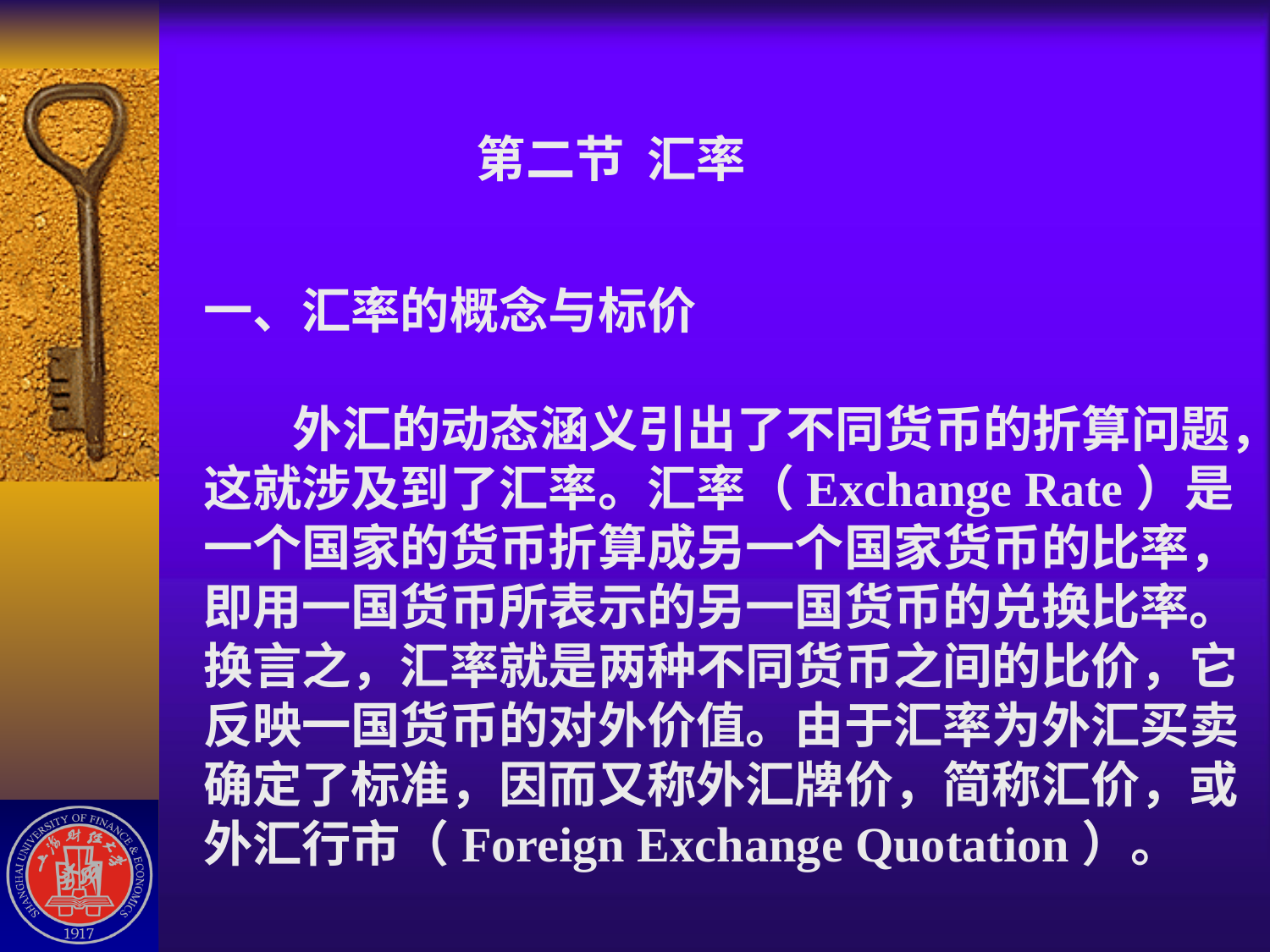

# 第二节  汇率 一、汇率的概念与标价 外汇的动态涵义引出了不同货币的折算问题，这就涉及到了汇率。汇率（Exchange Rate）是一个国家的货币折算成另一个国家货币的比率，即用一国货币所表示的另一国货币的兑换比率。换言之，汇率就是两种不同货币之间的比价，它反映一国货币的对外价值。由于汇率为外汇买卖确定了标准，因而又称外汇牌价，简称汇价，或外汇行市（Foreign Exchange Quotation）。